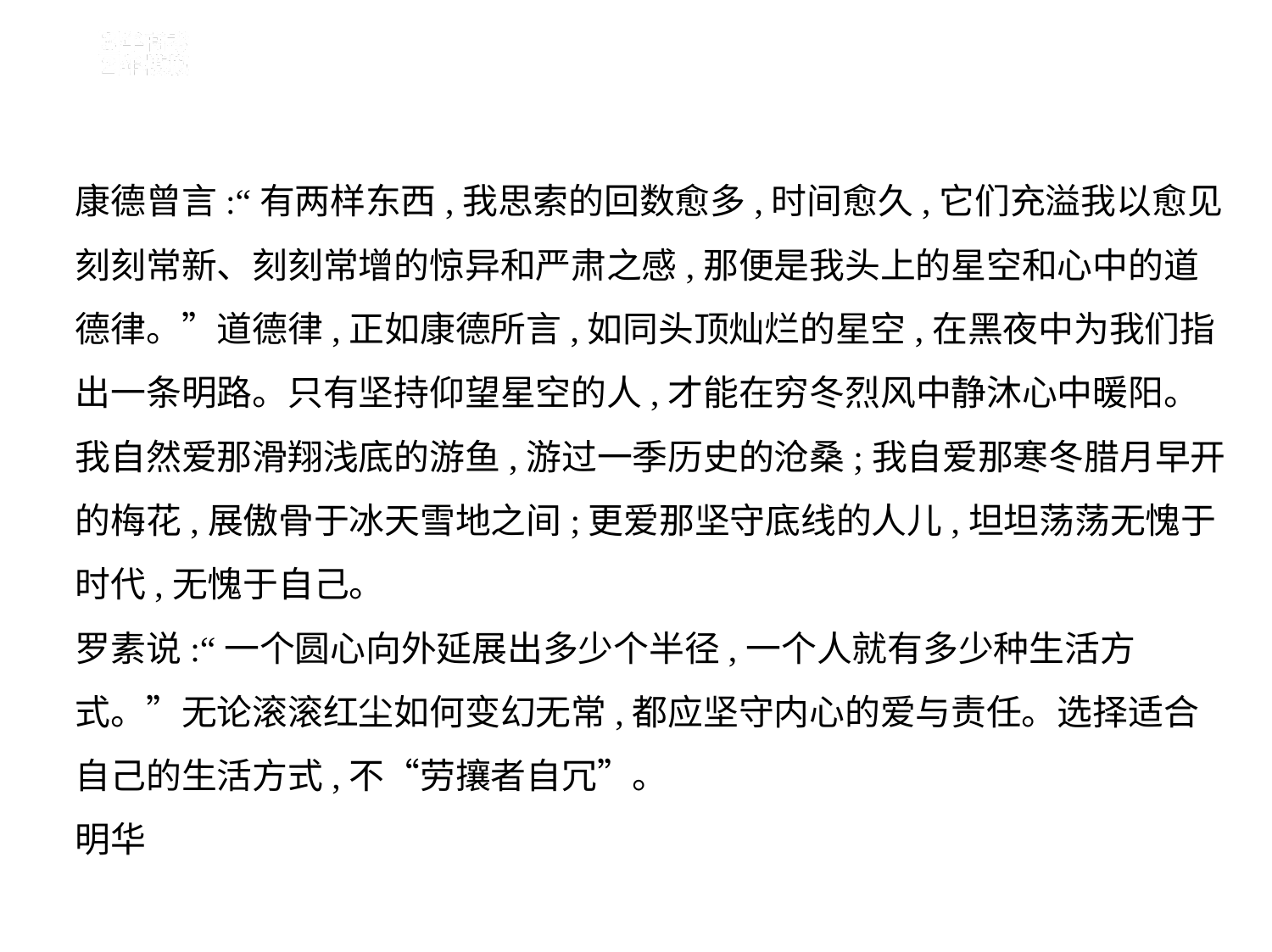

康德曾言:“有两样东西,我思索的回数愈多,时间愈久,它们充溢我以愈见
刻刻常新、刻刻常增的惊异和严肃之感,那便是我头上的星空和心中的道
德律。”道德律,正如康德所言,如同头顶灿烂的星空,在黑夜中为我们指
出一条明路。只有坚持仰望星空的人,才能在穷冬烈风中静沐心中暖阳。
我自然爱那滑翔浅底的游鱼,游过一季历史的沧桑;我自爱那寒冬腊月早开
的梅花,展傲骨于冰天雪地之间;更爱那坚守底线的人儿,坦坦荡荡无愧于
时代,无愧于自己。
罗素说:“一个圆心向外延展出多少个半径,一个人就有多少种生活方
式。”无论滚滚红尘如何变幻无常,都应坚守内心的爱与责任。选择适合
自己的生活方式,不“劳攘者自冗”。
明华